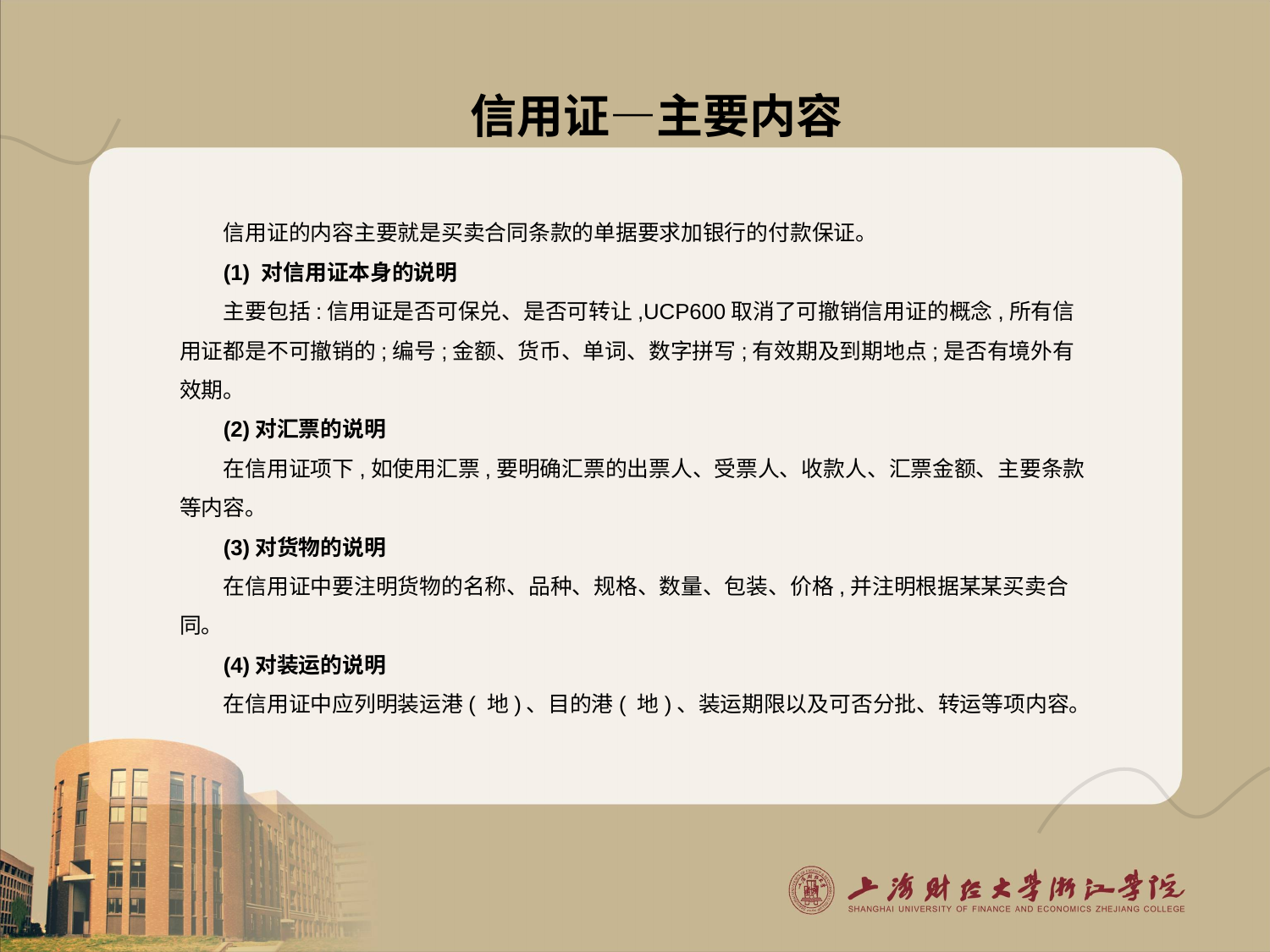

# 信用证—主要内容
信用证的内容主要就是买卖合同条款的单据要求加银行的付款保证。
(1) 对信用证本身的说明
主要包括:信用证是否可保兑、是否可转让,UCP600取消了可撤销信用证的概念,所有信用证都是不可撤销的;编号;金额、货币、单词、数字拼写;有效期及到期地点;是否有境外有效期。
(2)对汇票的说明
在信用证项下,如使用汇票,要明确汇票的出票人、受票人、收款人、汇票金额、主要条款等内容。
(3)对货物的说明
在信用证中要注明货物的名称、品种、规格、数量、包装、价格,并注明根据某某买卖合同。
(4)对装运的说明
在信用证中应列明装运港( 地)、目的港( 地)、装运期限以及可否分批、转运等项内容。